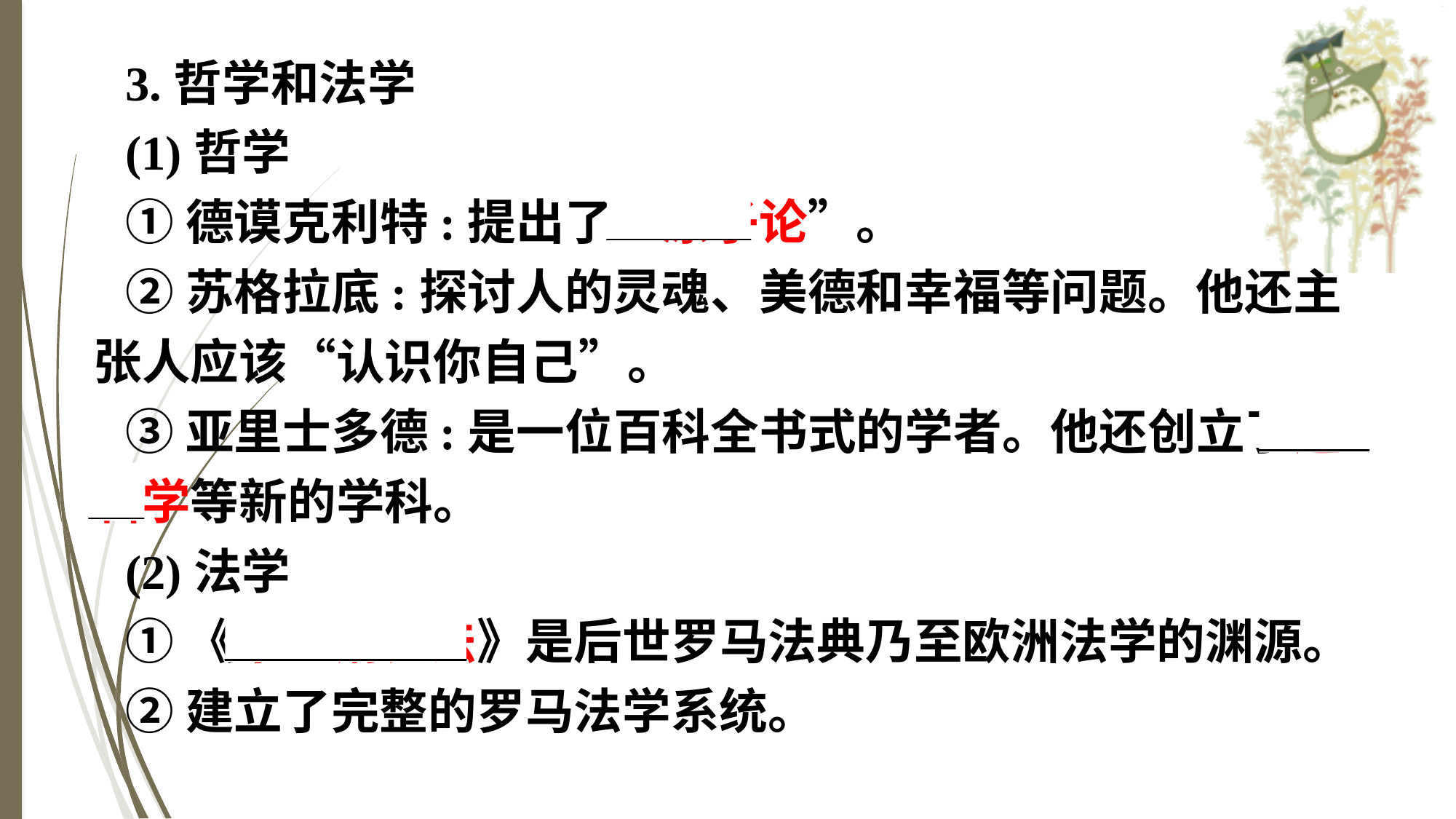

3.哲学和法学
(1)哲学
①德谟克利特:提出了“原子论”。
②苏格拉底:探讨人的灵魂、美德和幸福等问题。他还主张人应该“认识你自己”。
③亚里士多德:是一位百科全书式的学者。他还创立了逻辑学等新的学科。
(2)法学
①《十二铜表法》是后世罗马法典乃至欧洲法学的渊源。
②建立了完整的罗马法学系统。